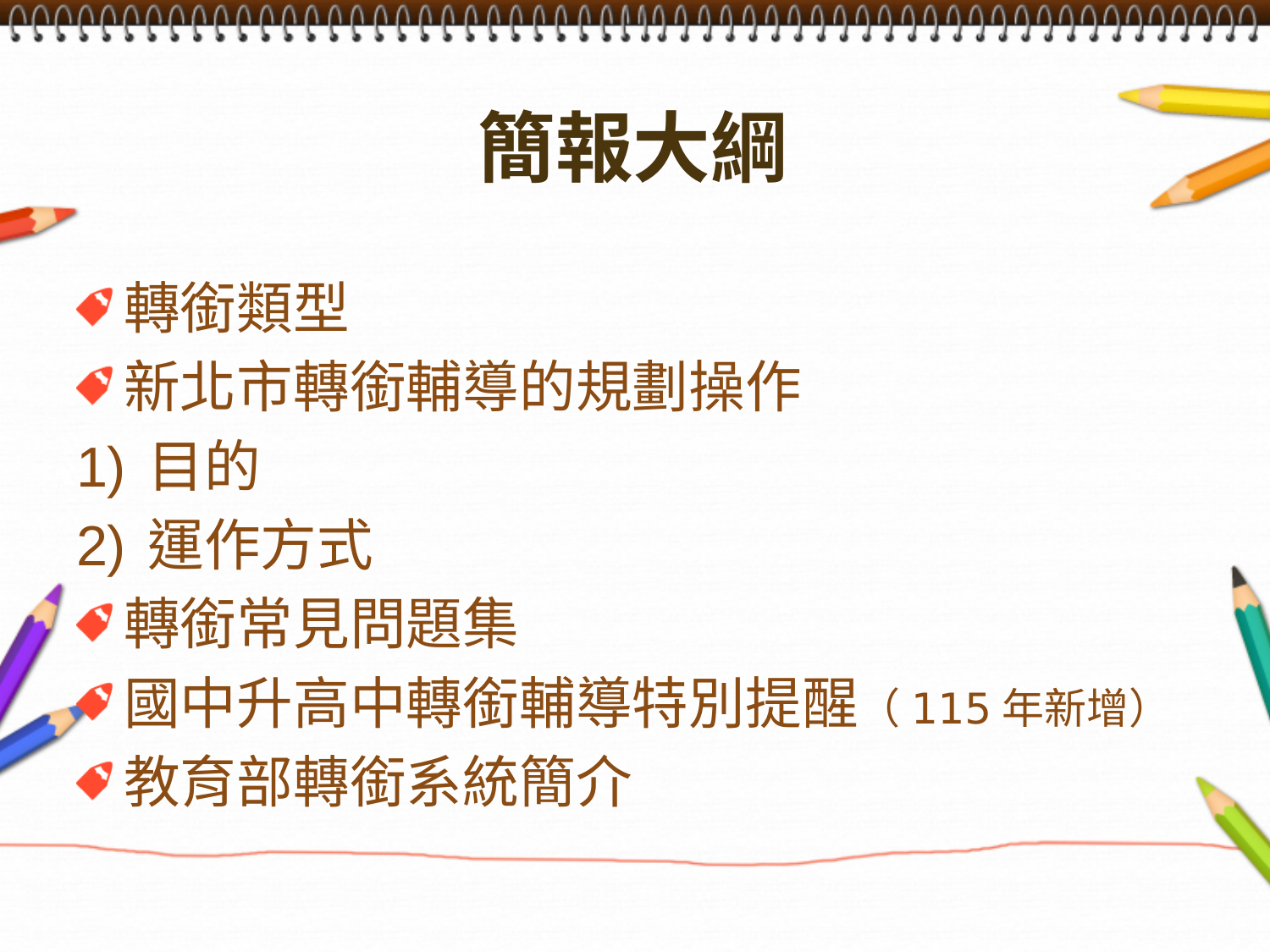

# 簡報大綱
轉銜類型
新北市轉銜輔導的規劃操作
目的
運作方式
轉銜常見問題集
國中升高中轉銜輔導特別提醒（115年新增）
教育部轉銜系統簡介